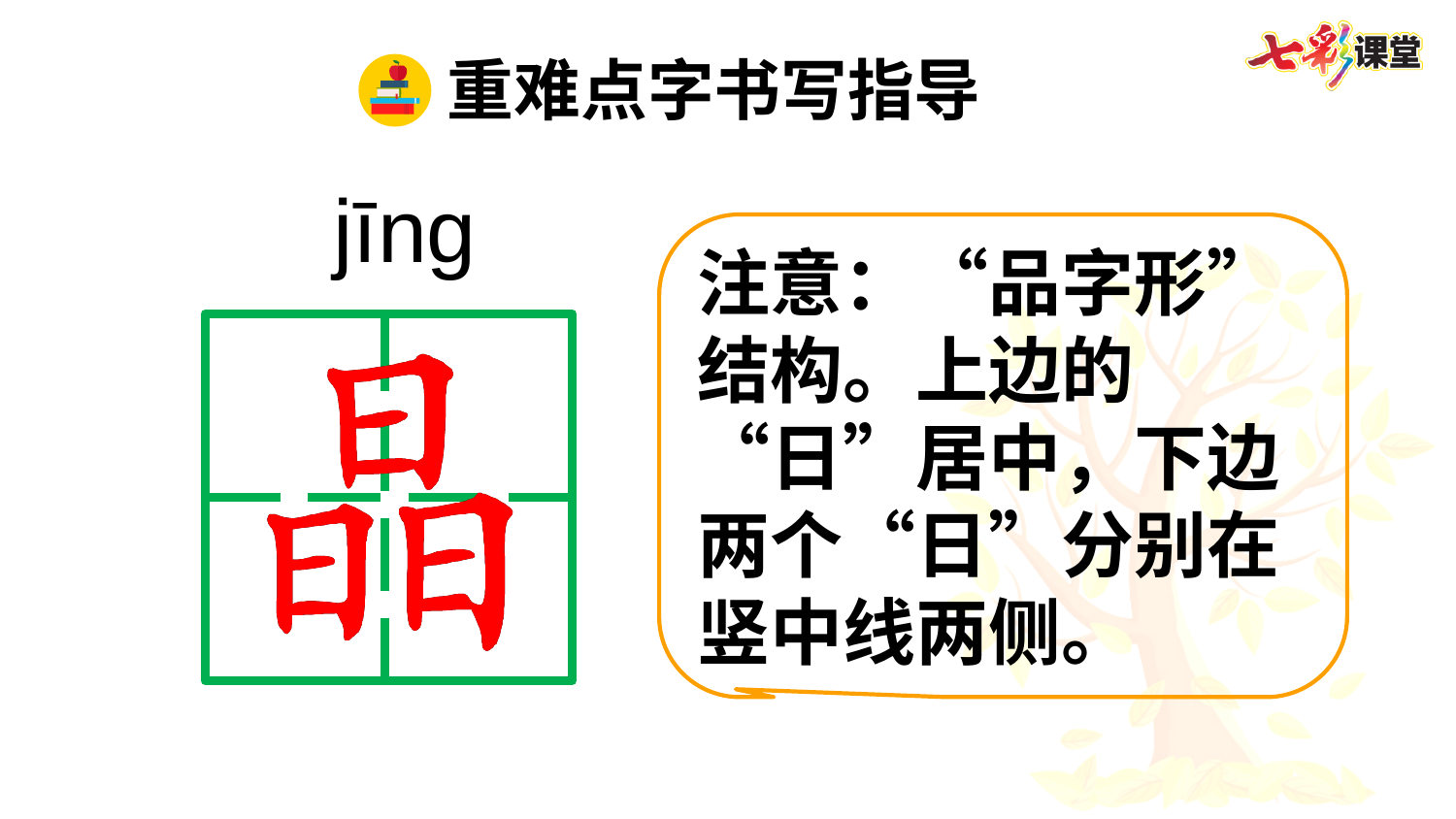

重难点字书写指导

jīng
注意：“品字形”结构。上边的“日”居中，下边两个“日”分别在竖中线两侧。